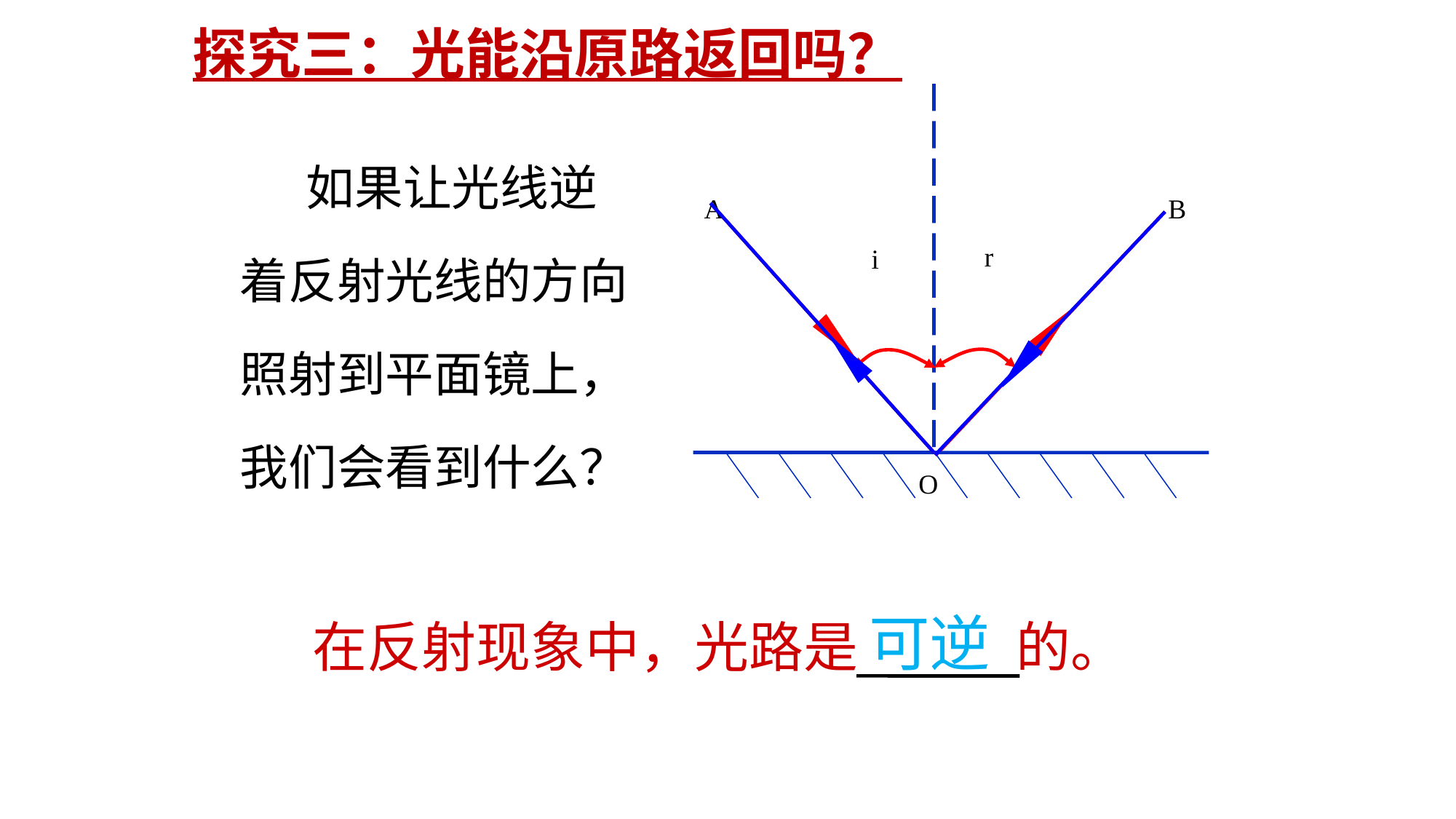

探究三：光能沿原路返回吗？

A
B

r
i

O

     如果让光线逆着反射光线的方向照射到平面镜上，我们会看到什么？

在反射现象中，光路是             的。

可逆